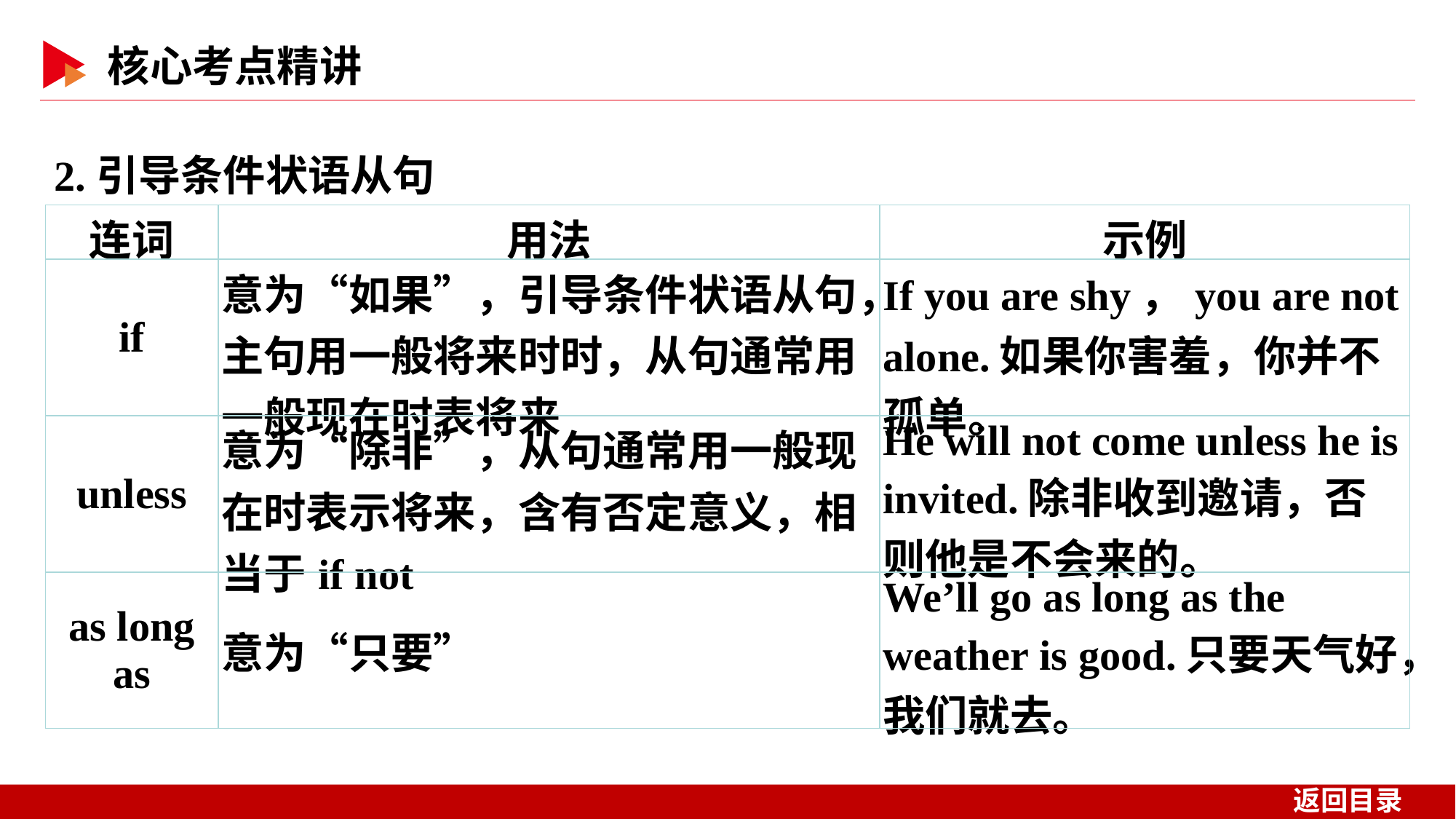

2.引导条件状语从句
| 连词 | 用法 | 示例 |
| --- | --- | --- |
| if | 意为“如果”，引导条件状语从句，主句用一般将来时时，从句通常用一般现在时表将来 | If you are shy，you are not alone.如果你害羞，你并不孤单。 |
| unless | 意为“除非”，从句通常用一般现在时表示将来，含有否定意义，相当于if not | He will not come unless he is invited.除非收到邀请，否则他是不会来的。 |
| as long as | 意为“只要” | We’ll go as long as the weather is good.只要天气好，我们就去。 |